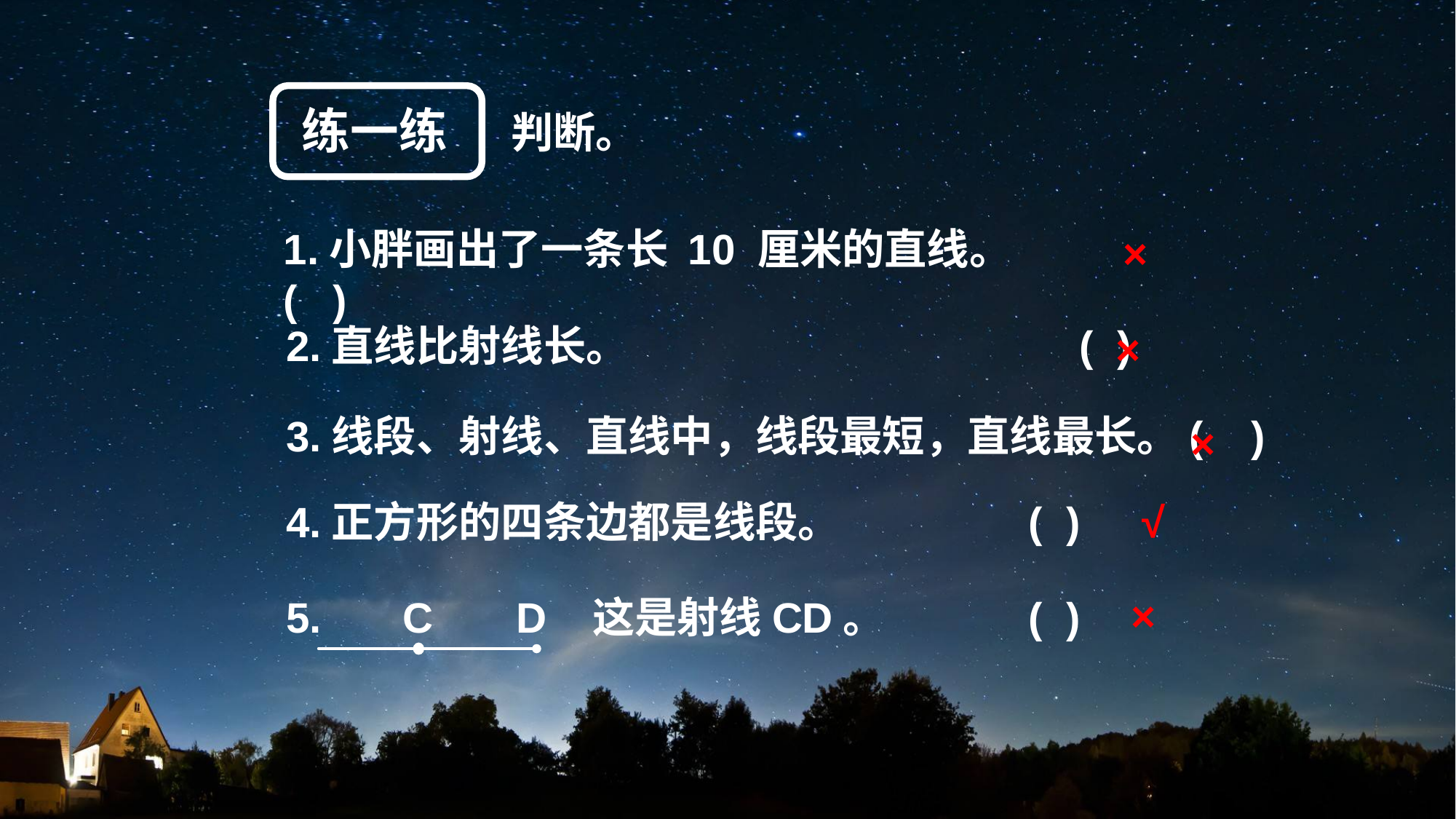

练一练
判断。
1.小胖画出了一条长 10 厘米的直线。           (   )
×
2.直线比射线长。 		 		  (  )
×
3.线段、射线、直线中，线段最短，直线最长。(    )
×
√
4.正方形的四条边都是线段。	        (  )
×
5. 	 C	 D   这是射线CD。	        (  )